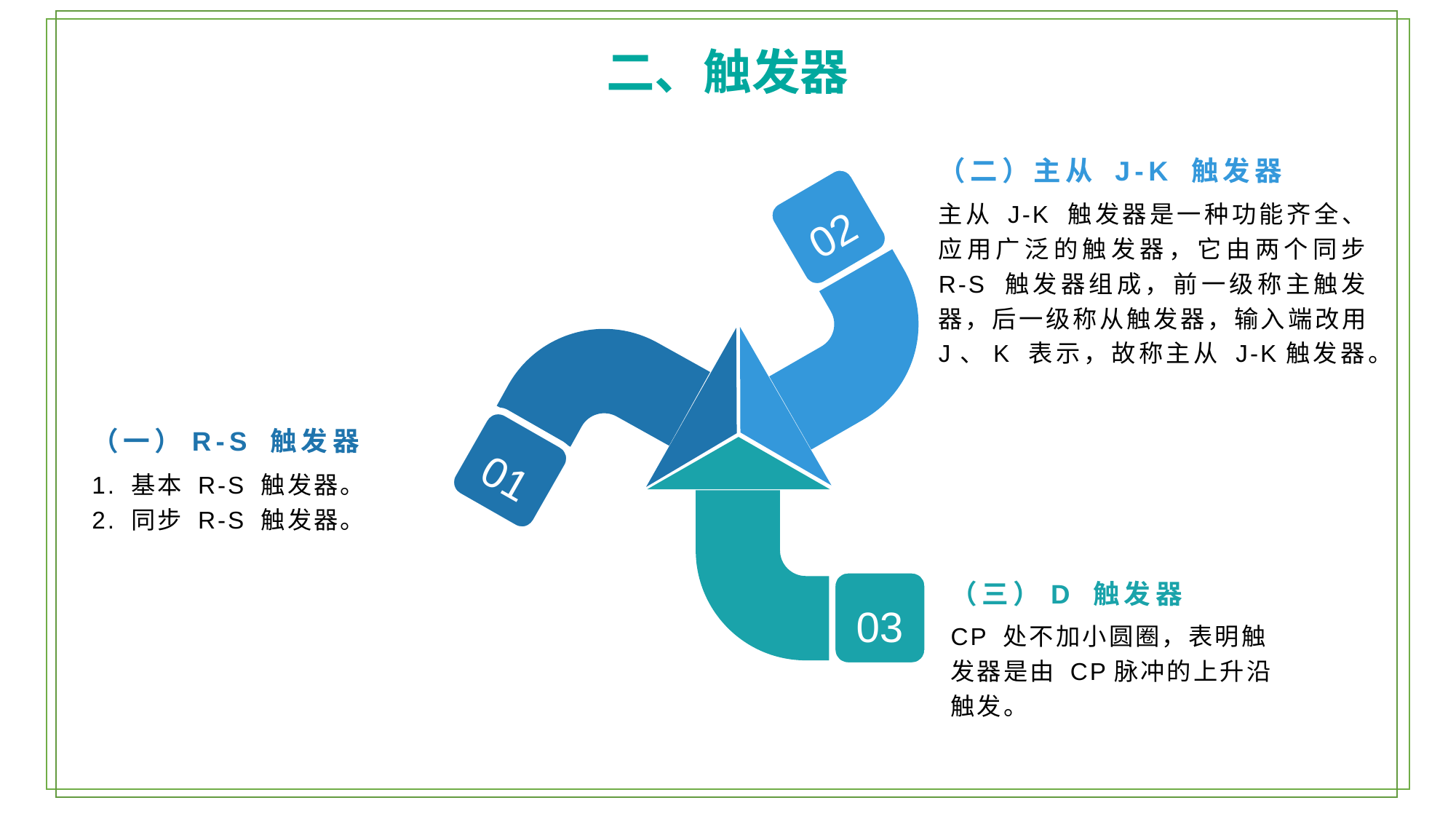

二、触发器
（二）主从 J-K 触发器
02
主从 J-K 触发器是一种功能齐全、应用广泛的触发器，它由两个同步 R-S 触发器组成，前一级称主触发器，后一级称从触发器，输入端改用 J、K 表示，故称主从 J-K触发器。

（一）R-S 触发器
01

1. 基本 R-S 触发器。
2. 同步 R-S 触发器。

（三）D 触发器
03
CP 处不加小圆圈，表明触发器是由 CP脉冲的上升沿触发。